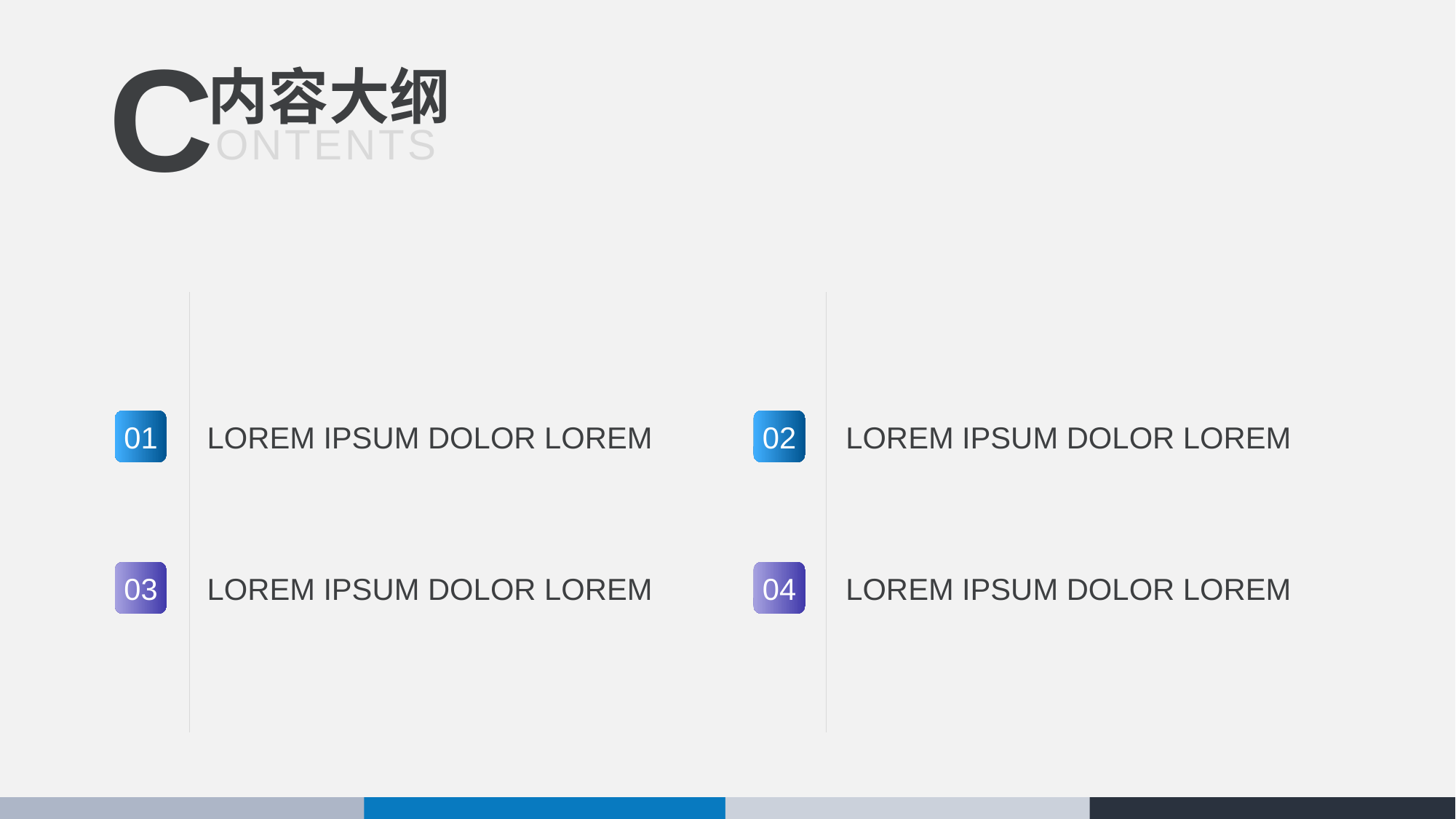

内容大纲
C
  ONTENTS
02
01
LOREM IPSUM DOLOR LOREM
LOREM IPSUM DOLOR LOREM
04
03
LOREM IPSUM DOLOR LOREM
LOREM IPSUM DOLOR LOREM